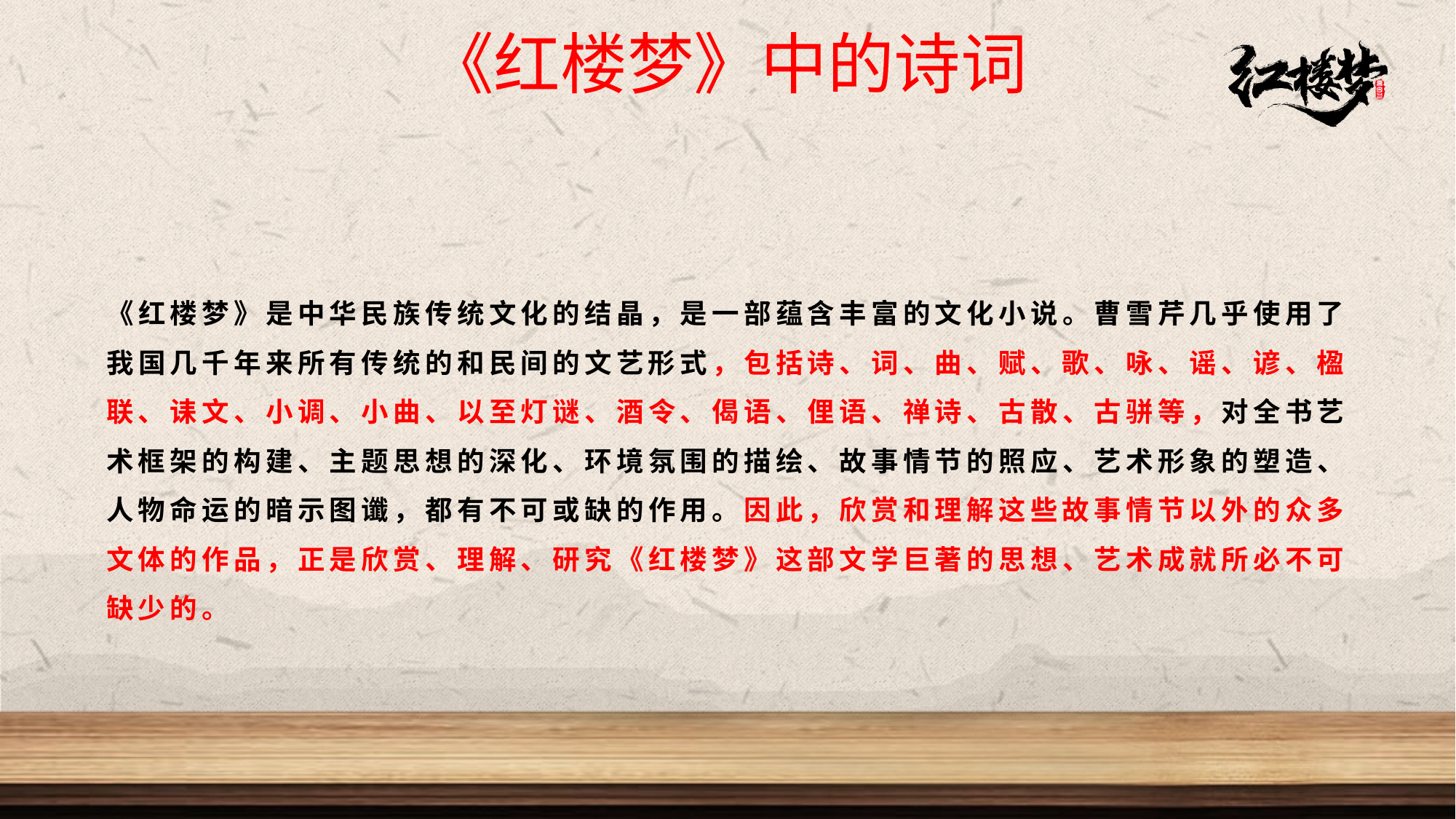

《红楼梦》中的诗词

《红楼梦》是中华民族传统文化的结晶，是一部蕴含丰富的文化小说。曹雪芹几乎使用了我国几千年来所有传统的和民间的文艺形式，包括诗、词、曲、赋、歌、咏、谣、谚、楹联、诔文、小调、小曲、以至灯谜、酒令、偈语、俚语、禅诗、古散、古骈等，对全书艺术框架的构建、主题思想的深化、环境氛围的描绘、故事情节的照应、艺术形象的塑造、人物命运的暗示图谶，都有不可或缺的作用。因此，欣赏和理解这些故事情节以外的众多文体的作品，正是欣赏、理解、研究《红楼梦》这部文学巨著的思想、艺术成就所必不可缺少的。